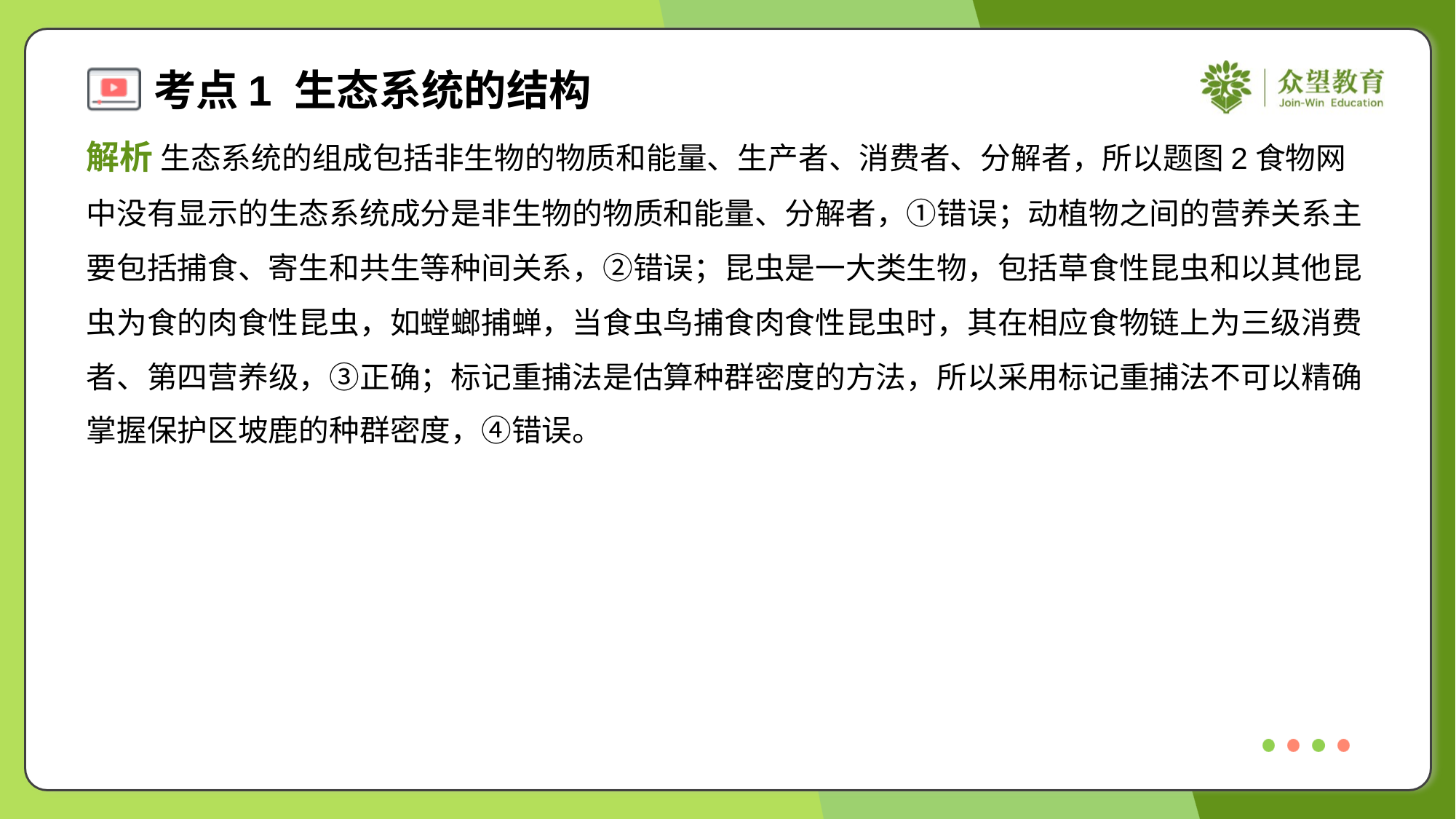

解析 生态系统的组成包括非生物的物质和能量、生产者、消费者、分解者，所以题图2食物网
中没有显示的生态系统成分是非生物的物质和能量、分解者，①错误；动植物之间的营养关系主
要包括捕食、寄生和共生等种间关系，②错误；昆虫是一大类生物，包括草食性昆虫和以其他昆
虫为食的肉食性昆虫，如螳螂捕蝉，当食虫鸟捕食肉食性昆虫时，其在相应食物链上为三级消费
者、第四营养级，③正确；标记重捕法是估算种群密度的方法，所以采用标记重捕法不可以精确
掌握保护区坡鹿的种群密度，④错误。